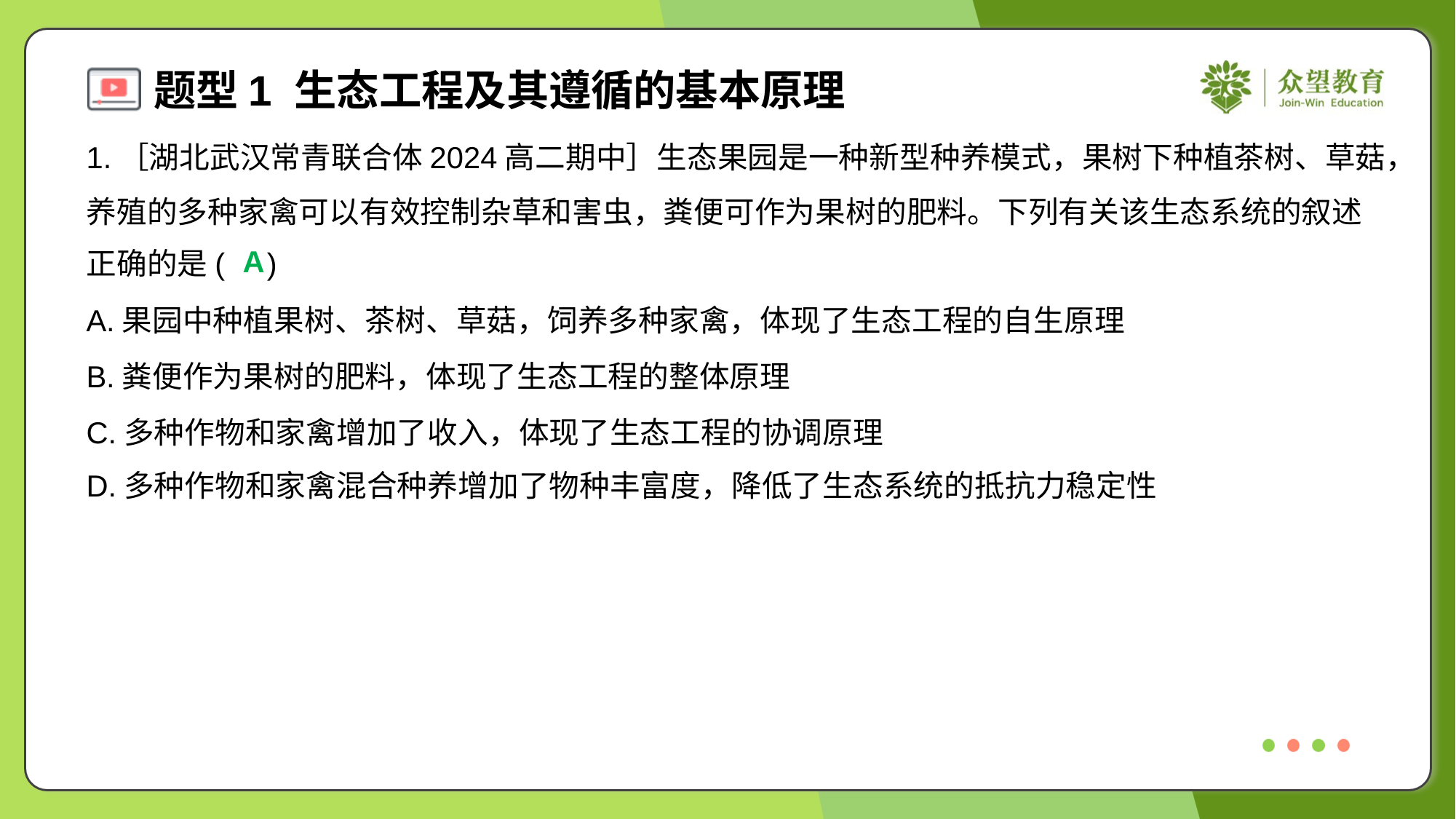

1.［湖北武汉常青联合体2024高二期中］生态果园是一种新型种养模式，果树下种植茶树、草菇，
养殖的多种家禽可以有效控制杂草和害虫，粪便可作为果树的肥料。下列有关该生态系统的叙述
正确的是(     )
A
A.果园中种植果树、茶树、草菇，饲养多种家禽，体现了生态工程的自生原理
B.粪便作为果树的肥料，体现了生态工程的整体原理
C.多种作物和家禽增加了收入，体现了生态工程的协调原理
D.多种作物和家禽混合种养增加了物种丰富度，降低了生态系统的抵抗力稳定性